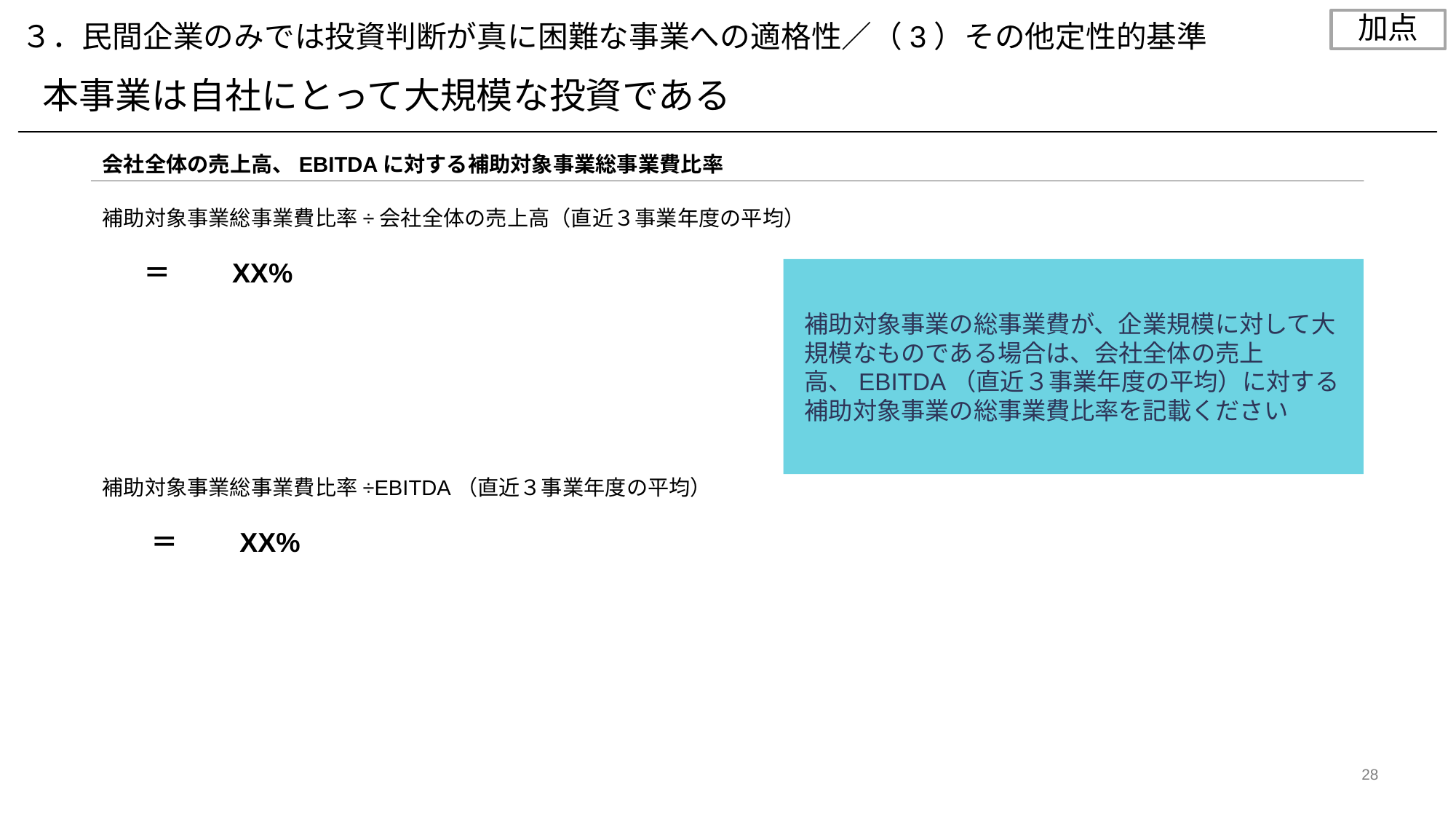

加点
３．民間企業のみでは投資判断が真に困難な事業への適格性／（3）その他定性的基準
本事業は自社にとって大規模な投資である
会社全体の売上高、EBITDAに対する補助対象事業総事業費比率
補助対象事業総事業費比率÷会社全体の売上高（直近３事業年度の平均）
＝　　XX%
補助対象事業の総事業費が、企業規模に対して大規模なものである場合は、会社全体の売上高、EBITDA（直近３事業年度の平均）に対する補助対象事業の総事業費比率を記載ください
補助対象事業総事業費比率÷EBITDA（直近３事業年度の平均）
＝　　XX%